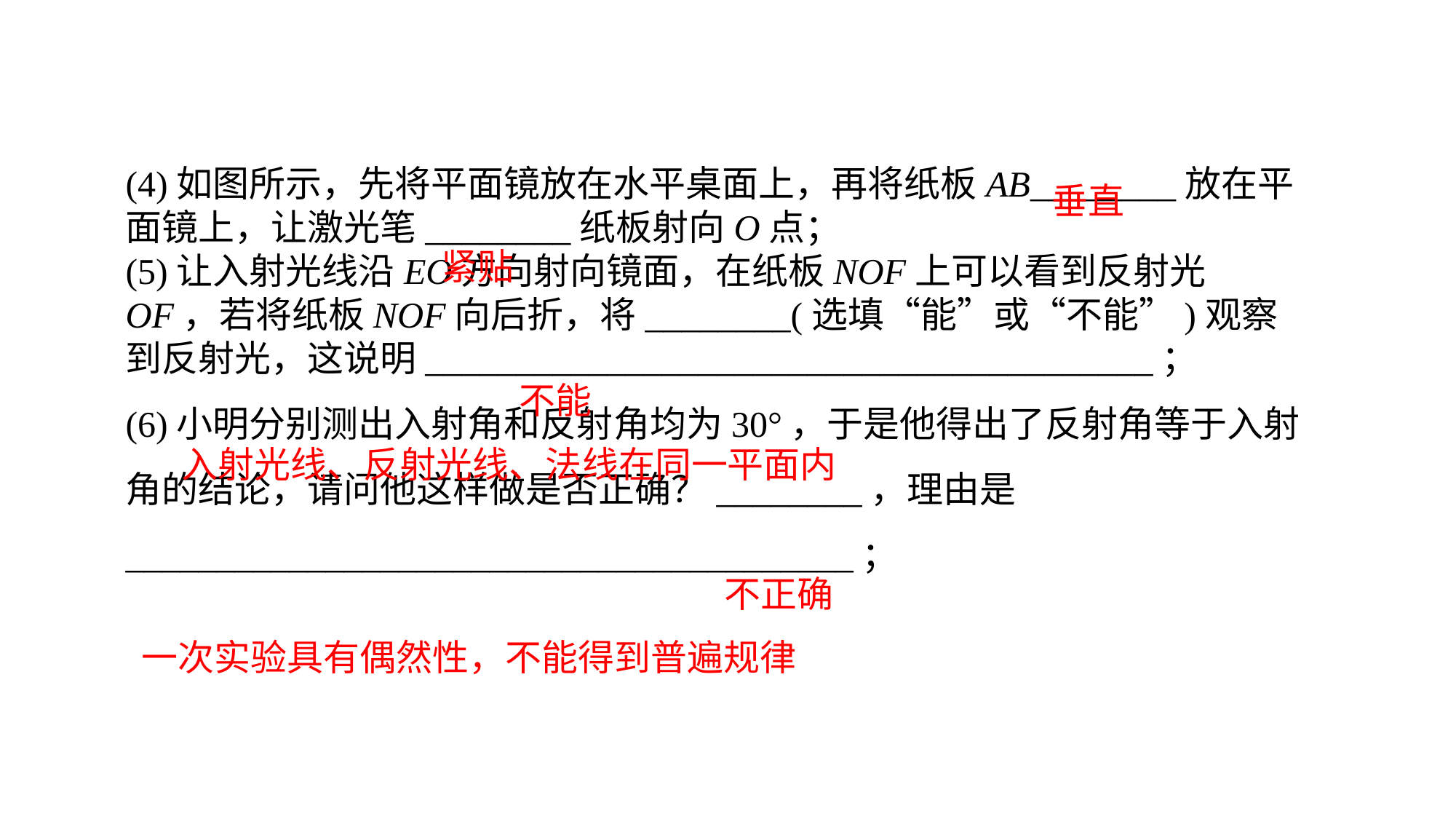

(4)如图所示，先将平面镜放在水平桌面上，再将纸板AB________放在平面镜上，让激光笔________纸板射向O点；(5)让入射光线沿EO方向射向镜面，在纸板NOF上可以看到反射光OF，若将纸板NOF向后折，将________(选填“能”或“不能”)观察到反射光，这说明________________________________________；(6)小明分别测出入射角和反射角均为30°，于是他得出了反射角等于入射角的结论，请问他这样做是否正确？________，理由是________________________________________；
垂直
紧贴
不能
入射光线、反射光线、法线在同一平面内
不正确
一次实验具有偶然性，不能得到普遍规律